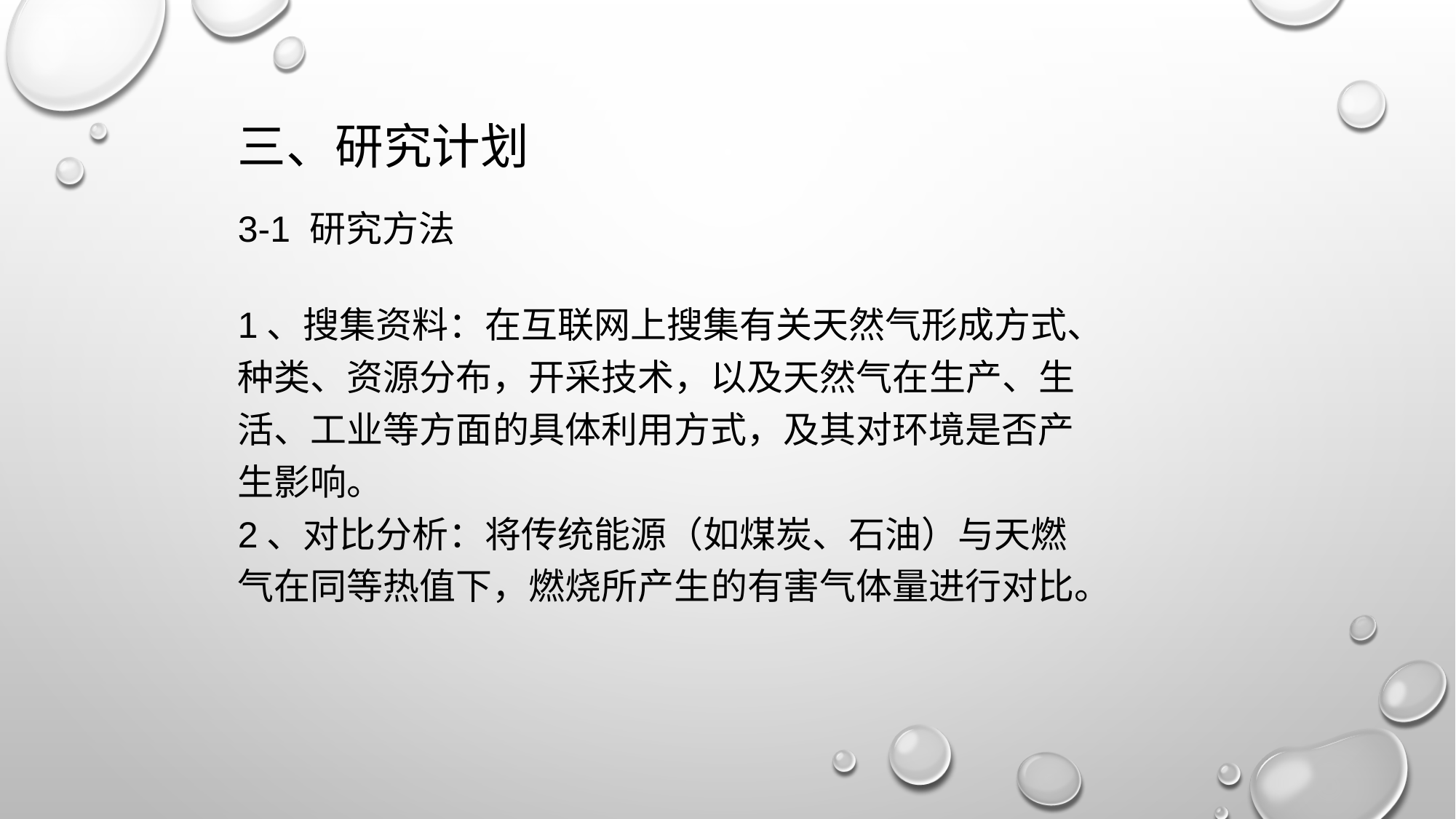

三、研究计划
3-1 研究方法

1、搜集资料：在互联网上搜集有关天然气形成方式、种类、资源分布，开采技术，以及天然气在生产、生活、工业等方面的具体利用方式，及其对环境是否产生影响。
2、对比分析：将传统能源（如煤炭、石油）与天燃气在同等热值下，燃烧所产生的有害气体量进行对比。